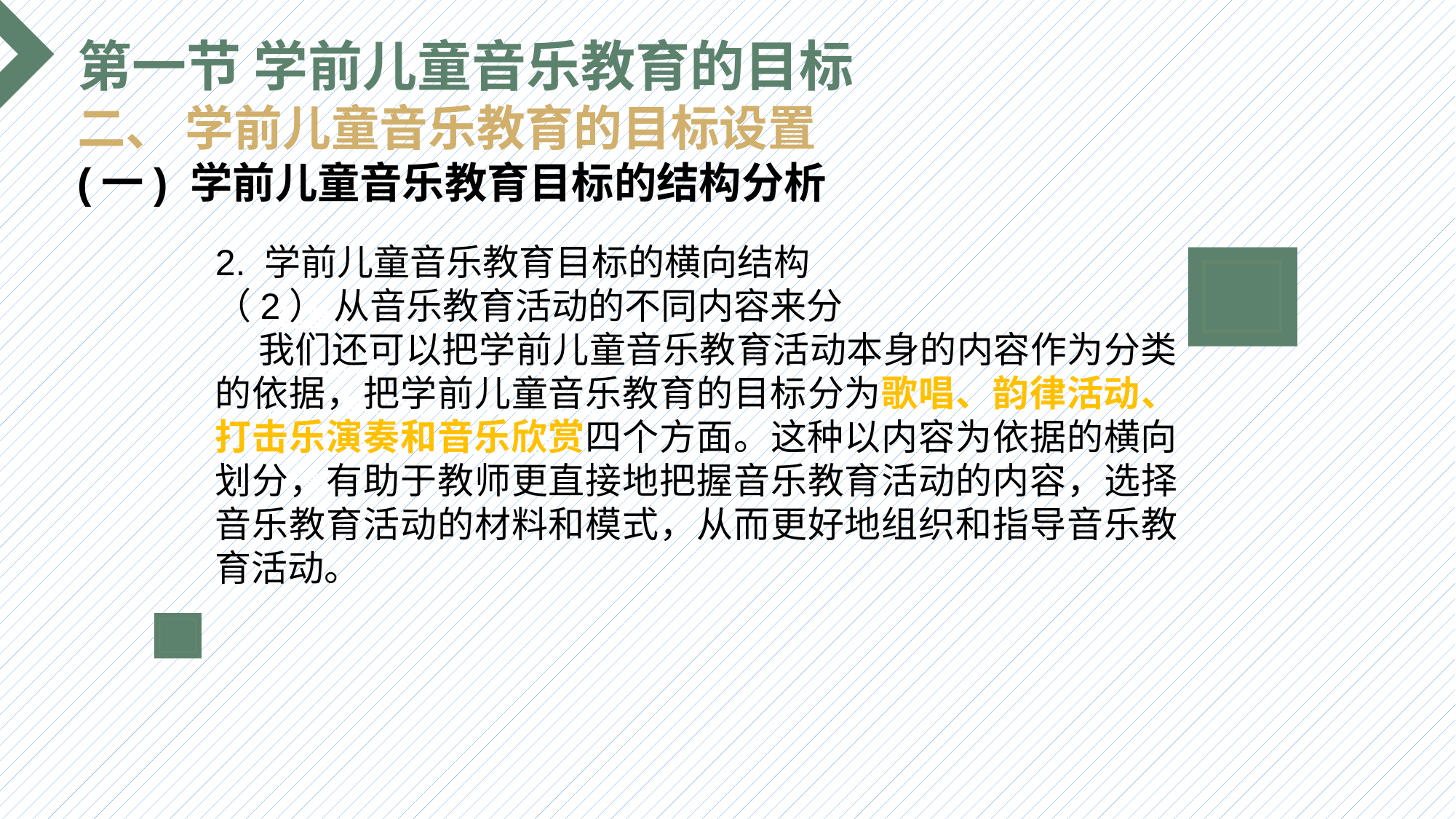

第一节 学前儿童音乐教育的目标
二、 学前儿童音乐教育的目标设置
(一) 学前儿童音乐教育目标的结构分析

2. 学前儿童音乐教育目标的横向结构
（2） 从音乐教育活动的不同内容来分
    我们还可以把学前儿童音乐教育活动本身的内容作为分类的依据，把学前儿童音乐教育的目标分为歌唱、韵律活动、打击乐演奏和音乐欣赏四个方面。这种以内容为依据的横向划分，有助于教师更直接地把握音乐教育活动的内容，选择音乐教育活动的材料和模式，从而更好地组织和指导音乐教育活动。

选题背景
输入您的内容，请简要说明，言简意赅即可输入您的内容，请简要说明，言简意赅即可输入您的内容，请简要说明，言简意赅即可输入您的内容，请简要说明，言简意赅即可